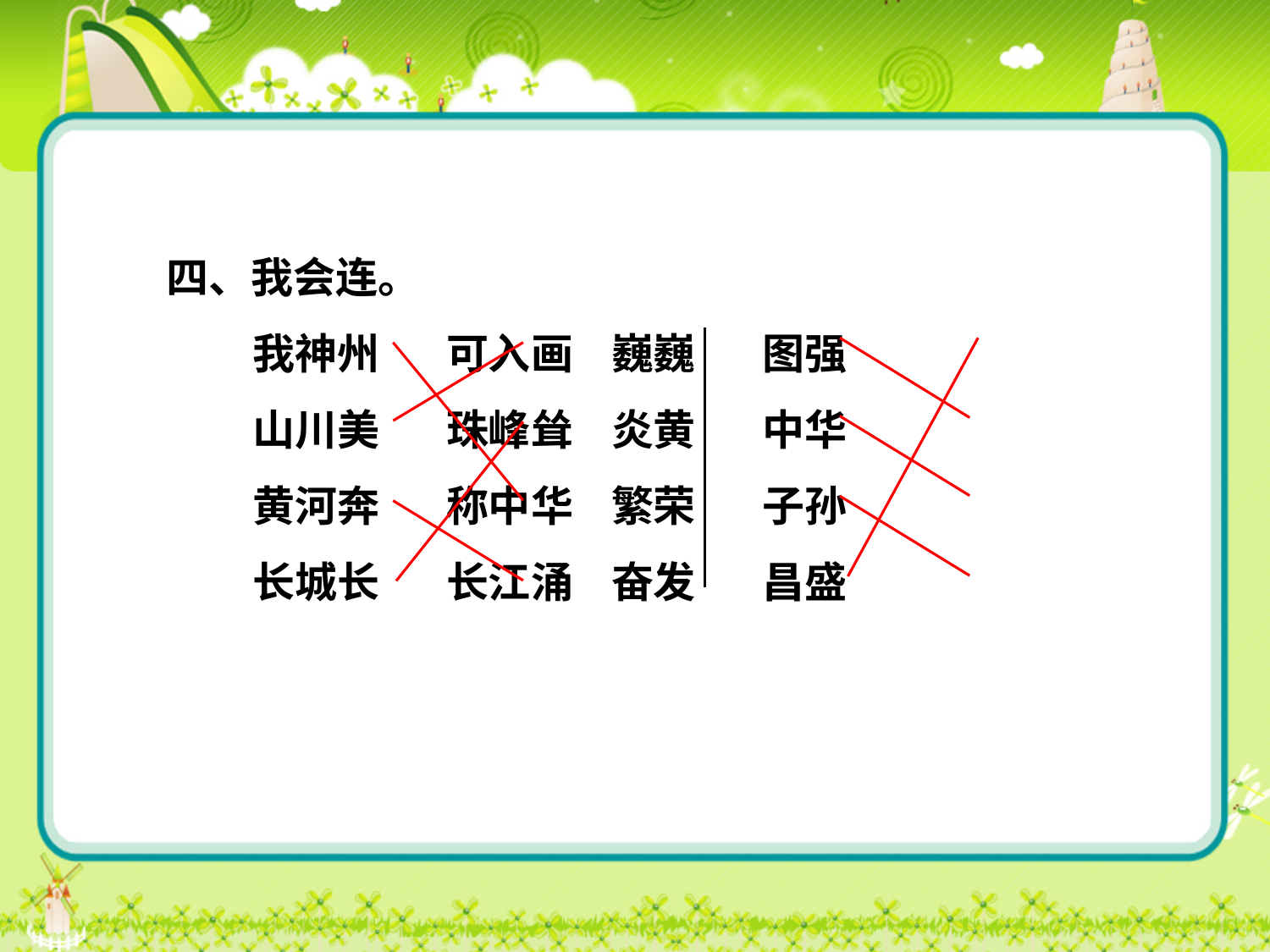

四、我会连。
我神州       可入画    巍巍       图强
山川美       珠峰耸    炎黄       中华
黄河奔       称中华    繁荣       子孙
长城长       长江涌    奋发       昌盛